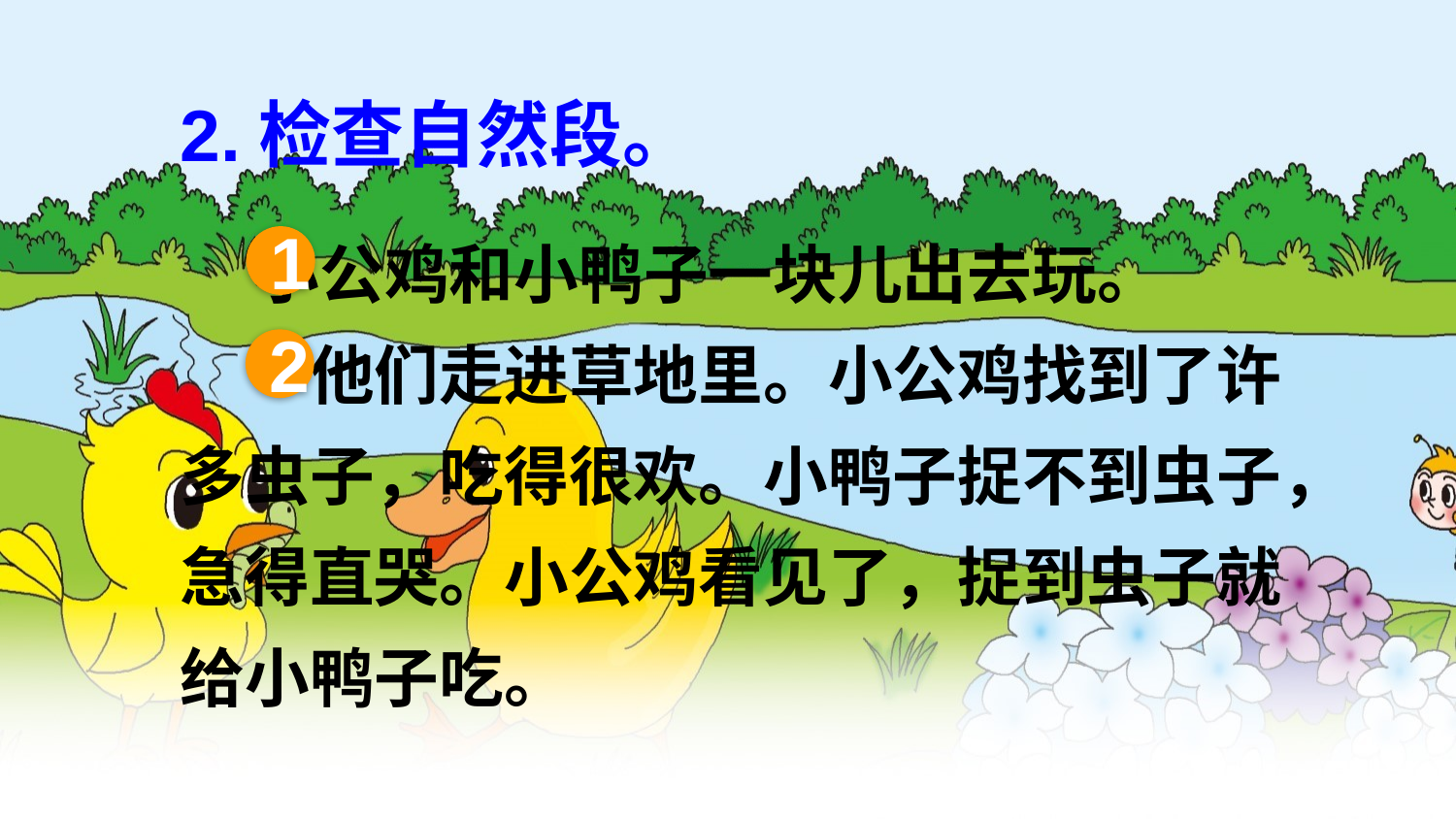

2.检查自然段。
    小公鸡和小鸭子一块儿出去玩。
　　他们走进草地里。小公鸡找到了许多虫子，吃得很欢。小鸭子捉不到虫子，急得直哭。小公鸡看见了，捉到虫子就给小鸭子吃。
1
2